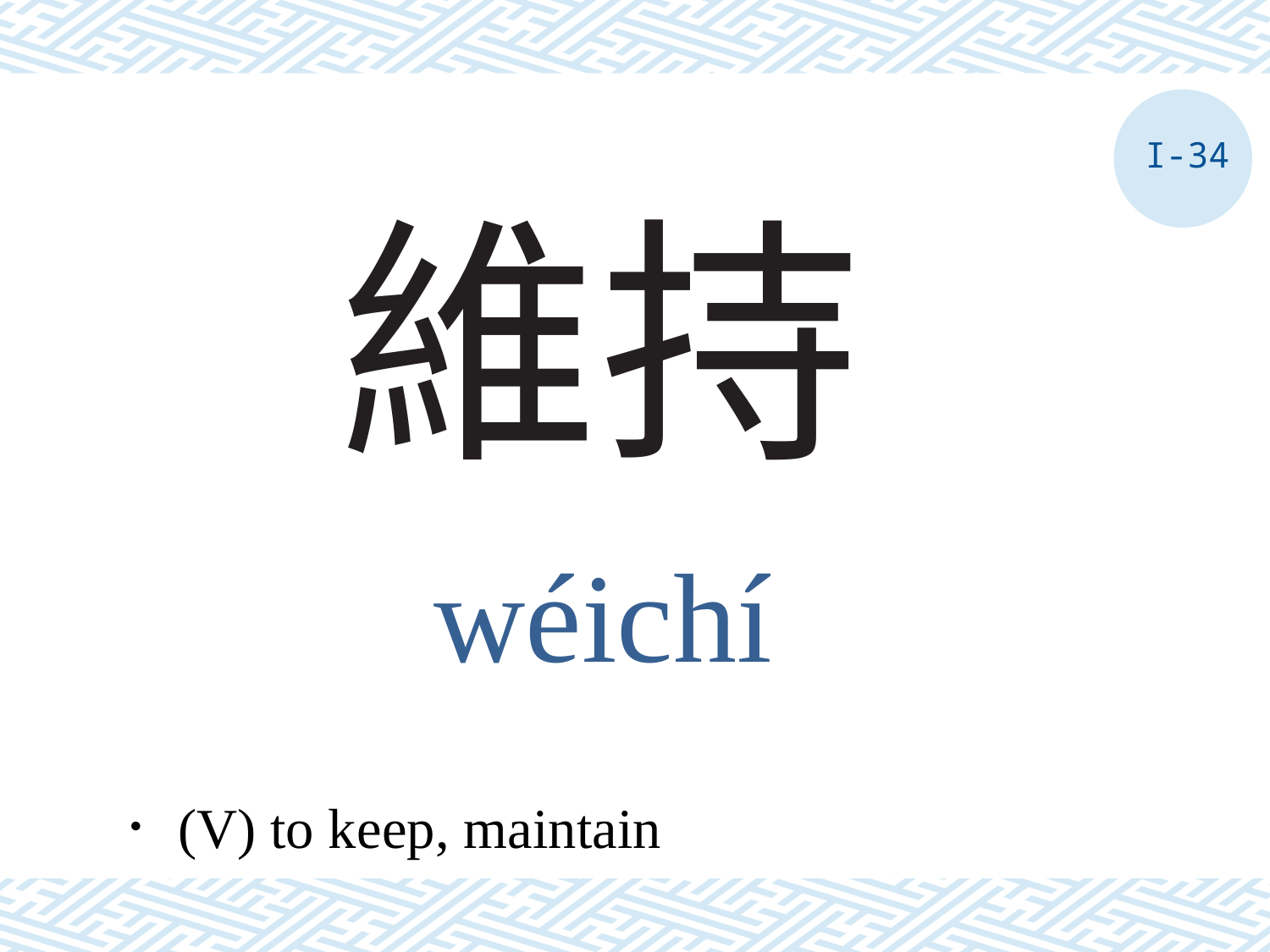

I-34

# 維持
wéichí
．(V) to keep, maintain